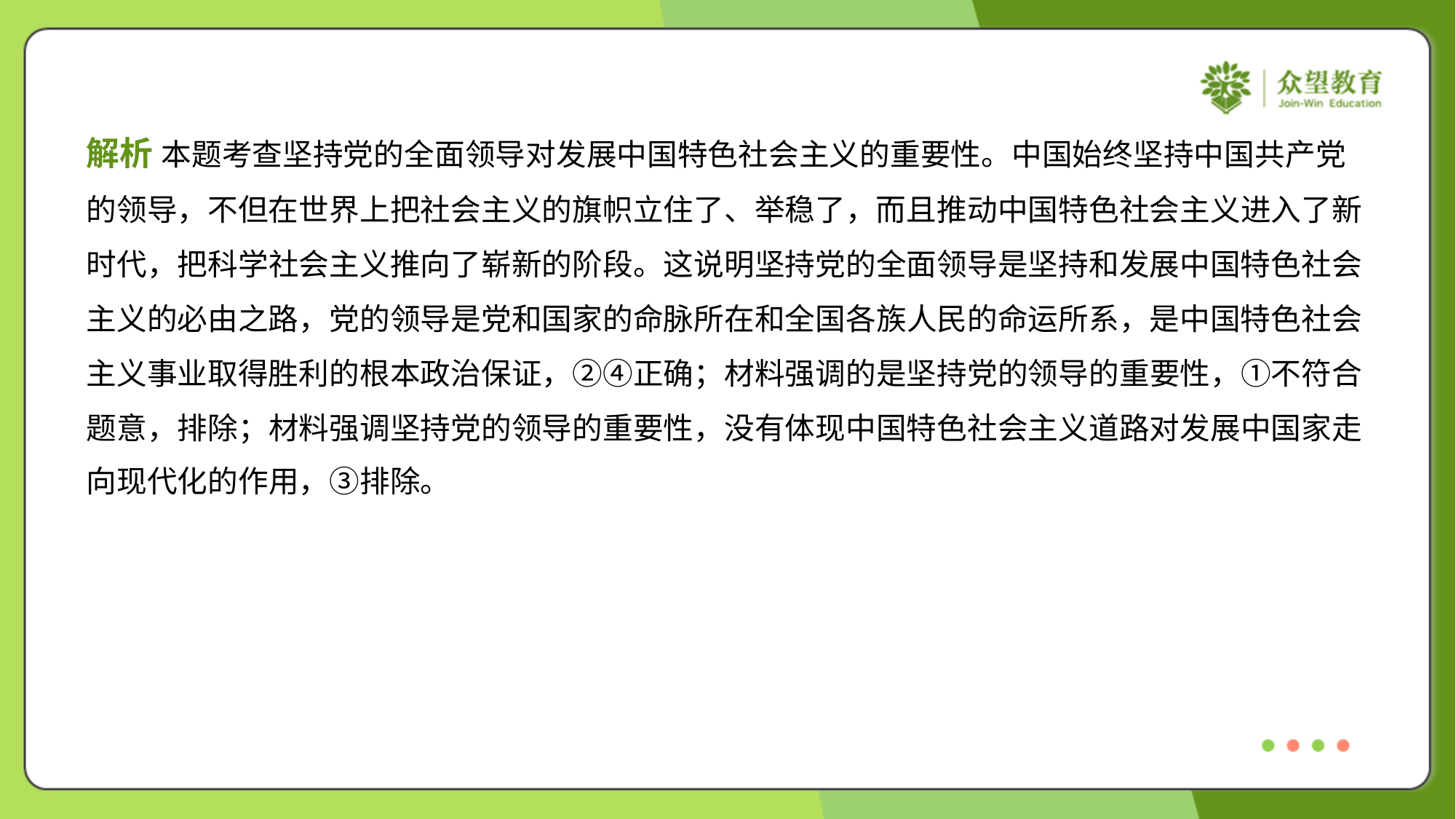

解析 本题考查坚持党的全面领导对发展中国特色社会主义的重要性。中国始终坚持中国共产党
的领导，不但在世界上把社会主义的旗帜立住了、举稳了，而且推动中国特色社会主义进入了新
时代，把科学社会主义推向了崭新的阶段。这说明坚持党的全面领导是坚持和发展中国特色社会
主义的必由之路，党的领导是党和国家的命脉所在和全国各族人民的命运所系，是中国特色社会
主义事业取得胜利的根本政治保证，②④正确；材料强调的是坚持党的领导的重要性，①不符合
题意，排除；材料强调坚持党的领导的重要性，没有体现中国特色社会主义道路对发展中国家走
向现代化的作用，③排除。